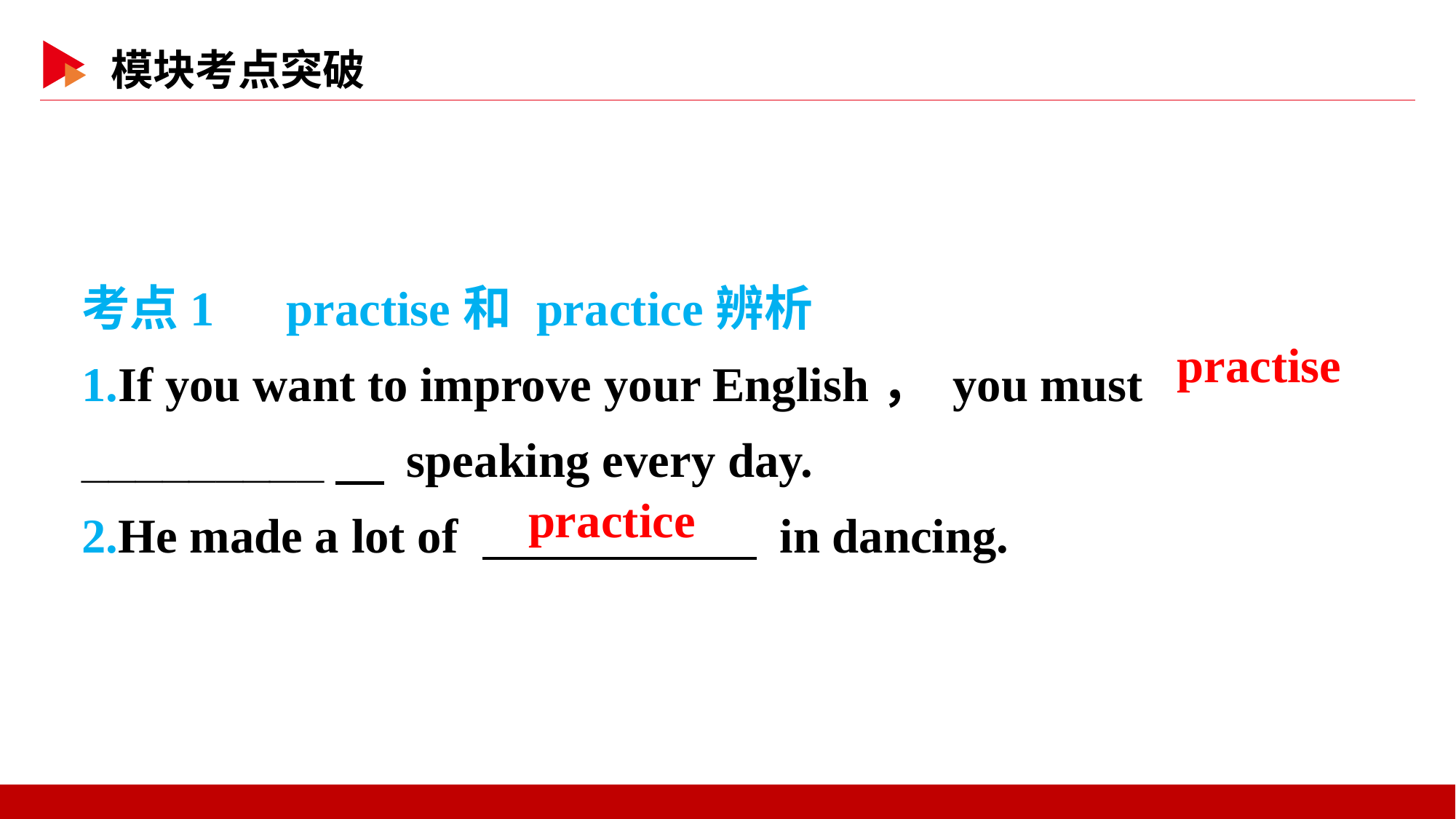

考点1　practise和 practice辨析
1.If you want to improve your English， you must _________　 speaking every day.
2.He made a lot of 　                　 in dancing.
　practise
　practice